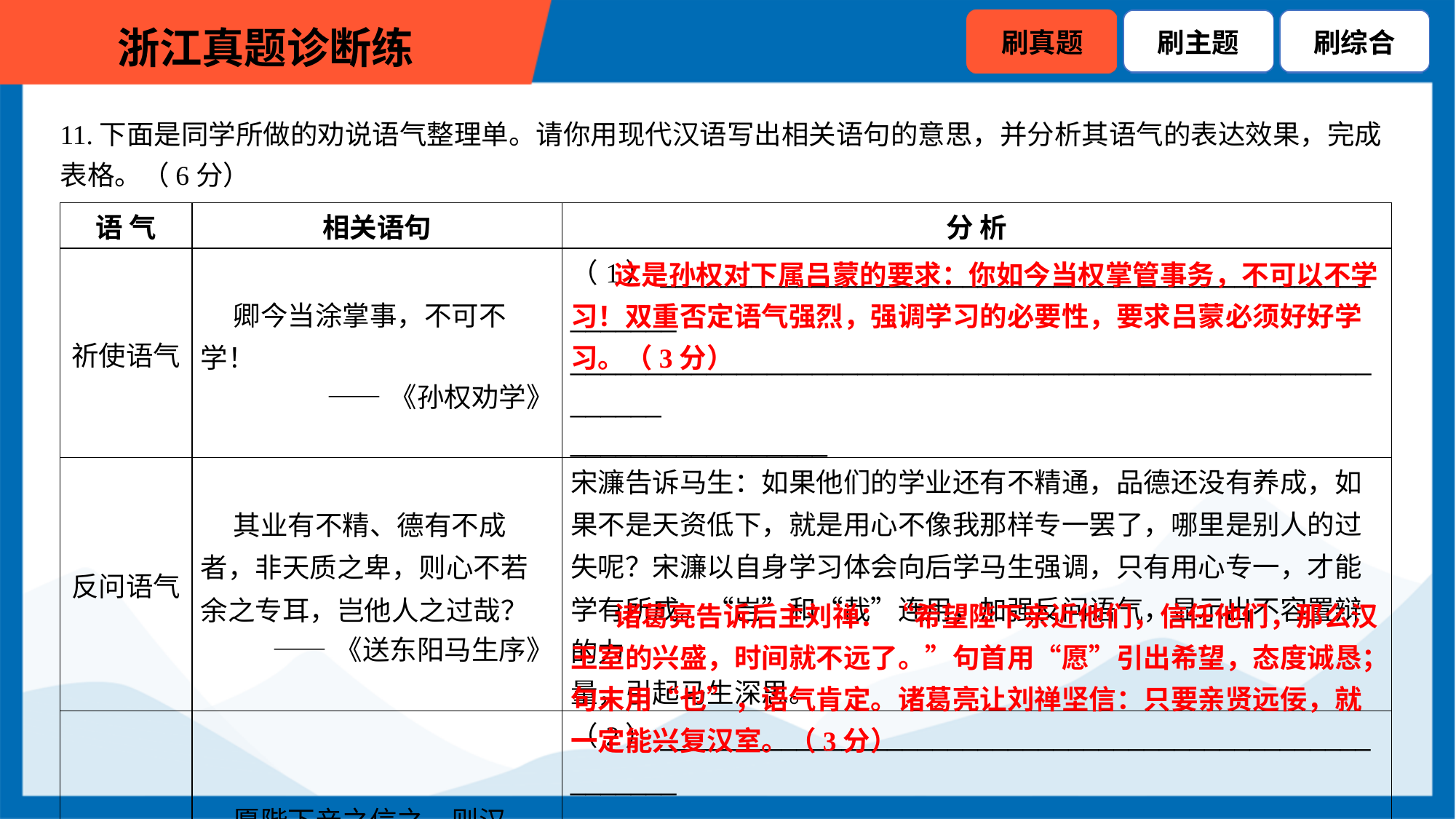

11.下面是同学所做的劝说语气整理单。请你用现代汉语写出相关语句的意思，并分析其语气的表达效果，完成
表格。（6分）
| 语 气 | 相关语句 | 分 析 |
| --- | --- | --- |
| 祈使语气 | 卿今当涂掌事，不可不 学！ ——《孙权劝学》 | （1）\_\_\_\_\_\_\_\_\_\_\_\_\_\_\_\_\_\_\_\_\_\_\_\_\_\_\_\_\_\_\_\_\_\_\_\_\_\_\_\_\_\_\_\_\_\_\_\_\_\_\_\_\_\_ \_\_\_\_\_\_\_\_\_\_\_\_\_\_\_\_\_\_\_\_\_\_\_\_\_\_\_\_\_\_\_\_\_\_\_\_\_\_\_\_\_\_\_\_\_\_\_\_\_\_\_\_\_\_\_\_\_\_\_ \_\_\_\_\_\_\_\_\_\_\_\_\_\_\_\_\_ |
| 反问语气 | 其业有不精、德有不成 者，非天质之卑，则心不若 余之专耳，岂他人之过哉？ ——《送东阳马生序》 | 宋濂告诉马生：如果他们的学业还有不精通，品德还没有养成，如 果不是天资低下，就是用心不像我那样专一罢了，哪里是别人的过 失呢？宋濂以自身学习体会向后学马生强调，只有用心专一，才能 学有所成。“岂”和“哉”连用，加强反问语气，显示出不容置辩的力 量，引起马生深思。 |
| 祈使语气 陈述语气 | 愿陛下亲之信之，则汉 室之隆，可计日而待也。 ——《出师表》 | （2）\_\_\_\_\_\_\_\_\_\_\_\_\_\_\_\_\_\_\_\_\_\_\_\_\_\_\_\_\_\_\_\_\_\_\_\_\_\_\_\_\_\_\_\_\_\_\_\_\_\_\_\_\_\_ \_\_\_\_\_\_\_\_\_\_\_\_\_\_\_\_\_\_\_\_\_\_\_\_\_\_\_\_\_\_\_\_\_\_\_\_\_\_\_\_\_\_\_\_\_\_\_\_\_\_\_\_\_\_\_\_\_\_\_ \_\_\_\_\_\_\_\_\_\_\_\_\_\_\_\_\_\_\_\_\_\_\_\_\_\_\_\_\_\_\_\_\_\_\_\_\_\_\_\_\_\_\_\_\_\_\_\_\_\_\_\_\_\_\_\_\_\_\_ \_\_\_\_\_\_\_\_\_\_\_\_\_\_\_\_\_\_\_\_\_\_\_ |
      这是孙权对下属吕蒙的要求：你如今当权掌管事务，不可以不学习！双重否定语气强烈，强调学习的必要性，要求吕蒙必须好好学习。（3分）
      诸葛亮告诉后主刘禅：“希望陛下亲近他们，信任他们，那么汉王室的兴盛，时间就不远了。”句首用“愿”引出希望，态度诚恳；句末用“也”，语气肯定。诸葛亮让刘禅坚信：只要亲贤远佞，就一定能兴复汉室。（3分）